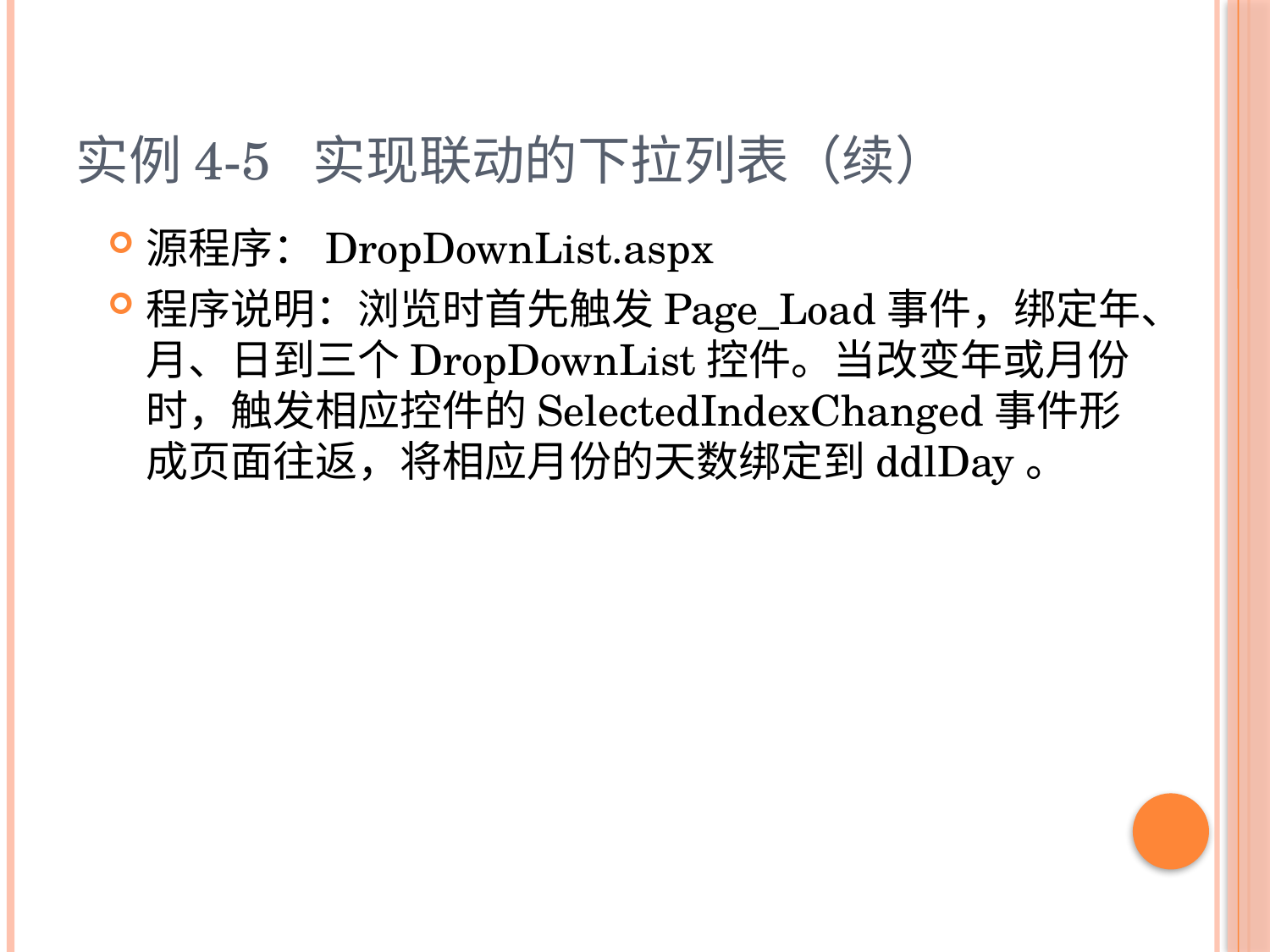

# 实例4-5  实现联动的下拉列表（续）
源程序：DropDownList.aspx
程序说明：浏览时首先触发Page_Load事件，绑定年、月、日到三个DropDownList控件。当改变年或月份时，触发相应控件的SelectedIndexChanged事件形成页面往返，将相应月份的天数绑定到ddlDay。
30